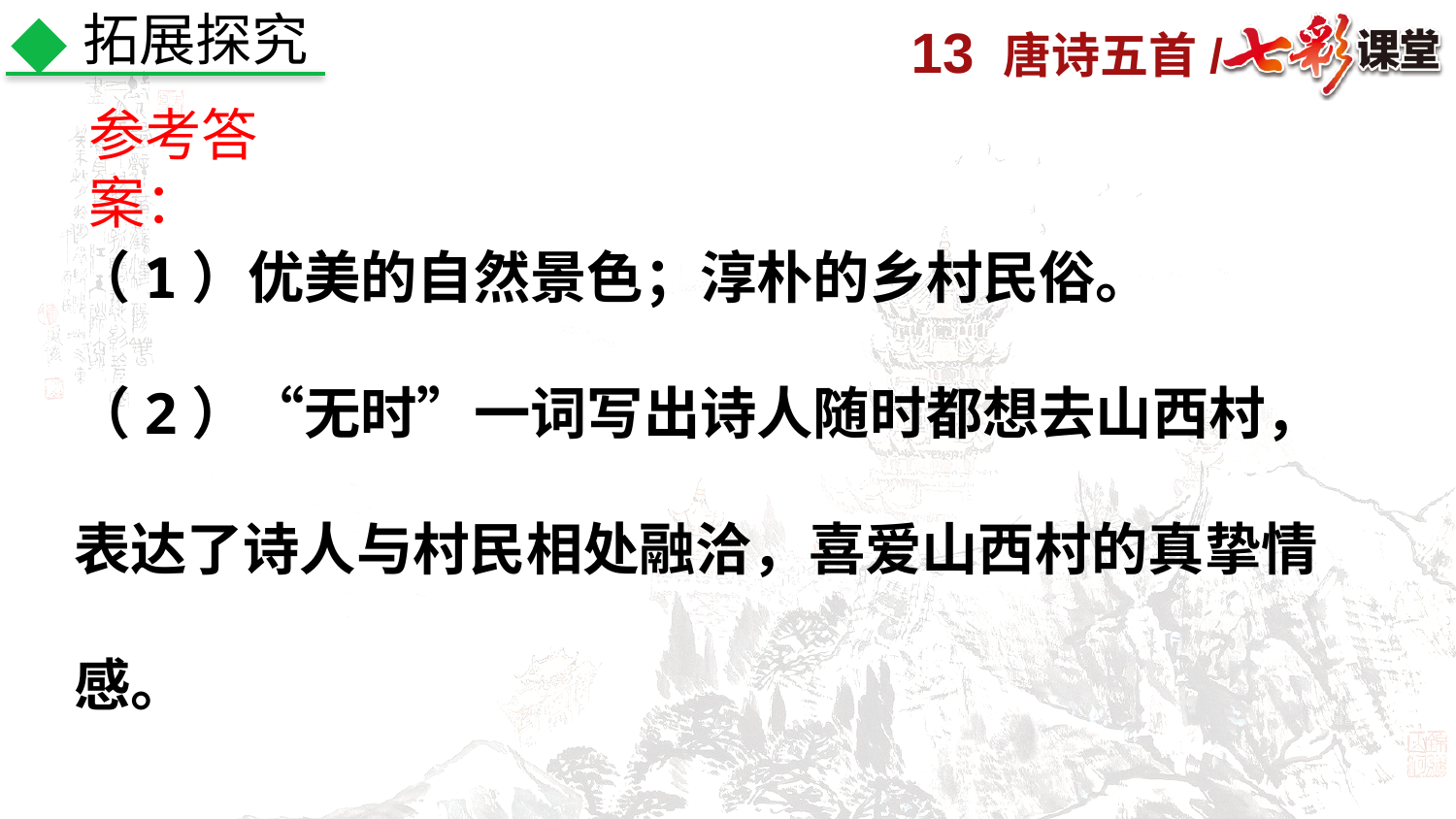

拓展探究

参考答案：
（1）优美的自然景色；淳朴的乡村民俗。
（2）“无时”一词写出诗人随时都想去山西村，表达了诗人与村民相处融洽，喜爱山西村的真挚情感。